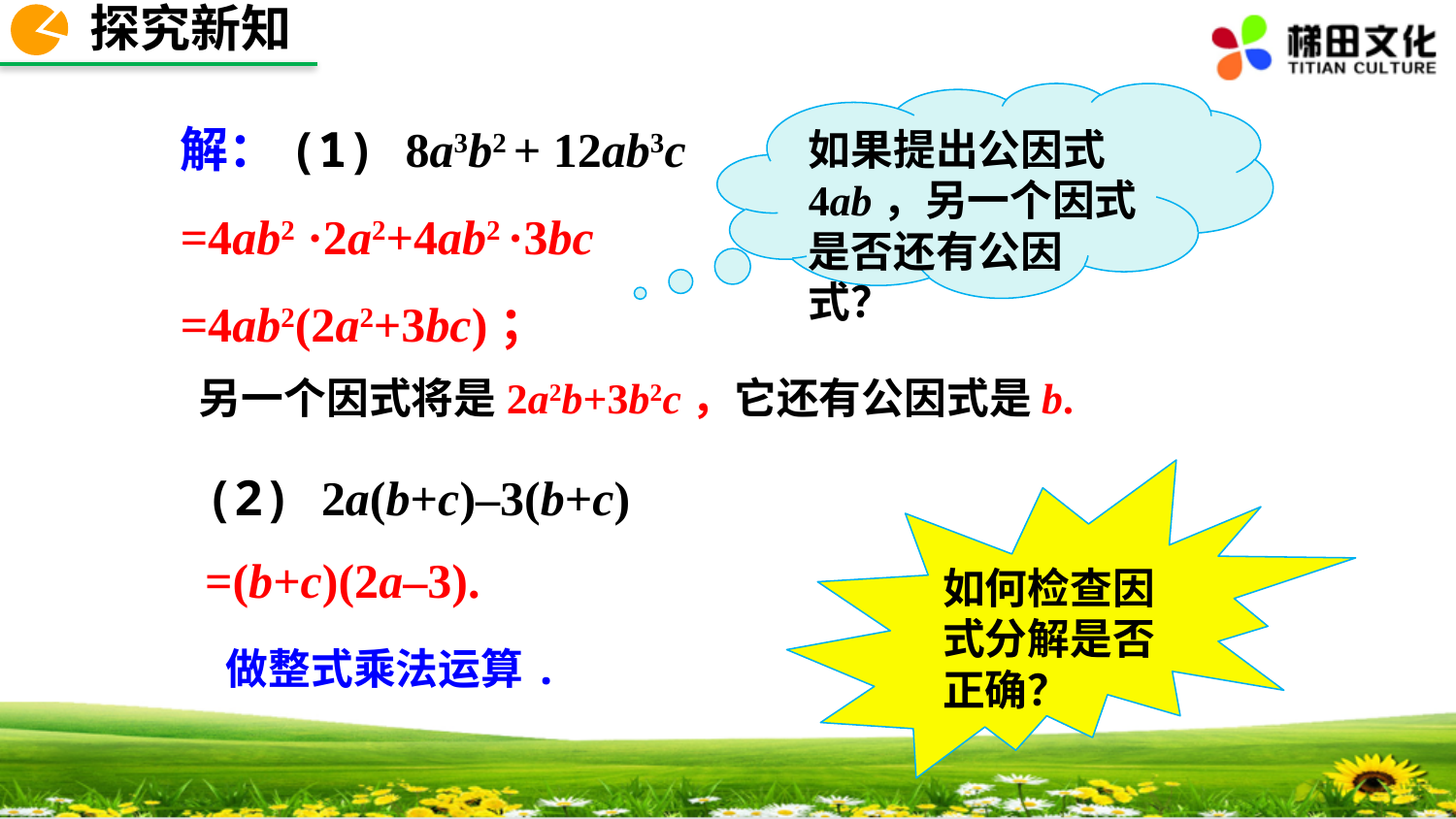

探究新知

解：(1) 8a3b2 + 12ab3c
=4ab2 ·2a2+4ab2 ·3bc
=4ab2(2a2+3bc)；
如果提出公因式4ab，另一个因式是否还有公因式？
另一个因式将是2a2b+3b2c，
它还有公因式是b.
(2) 2a(b+c)–3(b+c)
=(b+c)(2a–3).
如何检查因式分解是否正确？
做整式乘法运算.